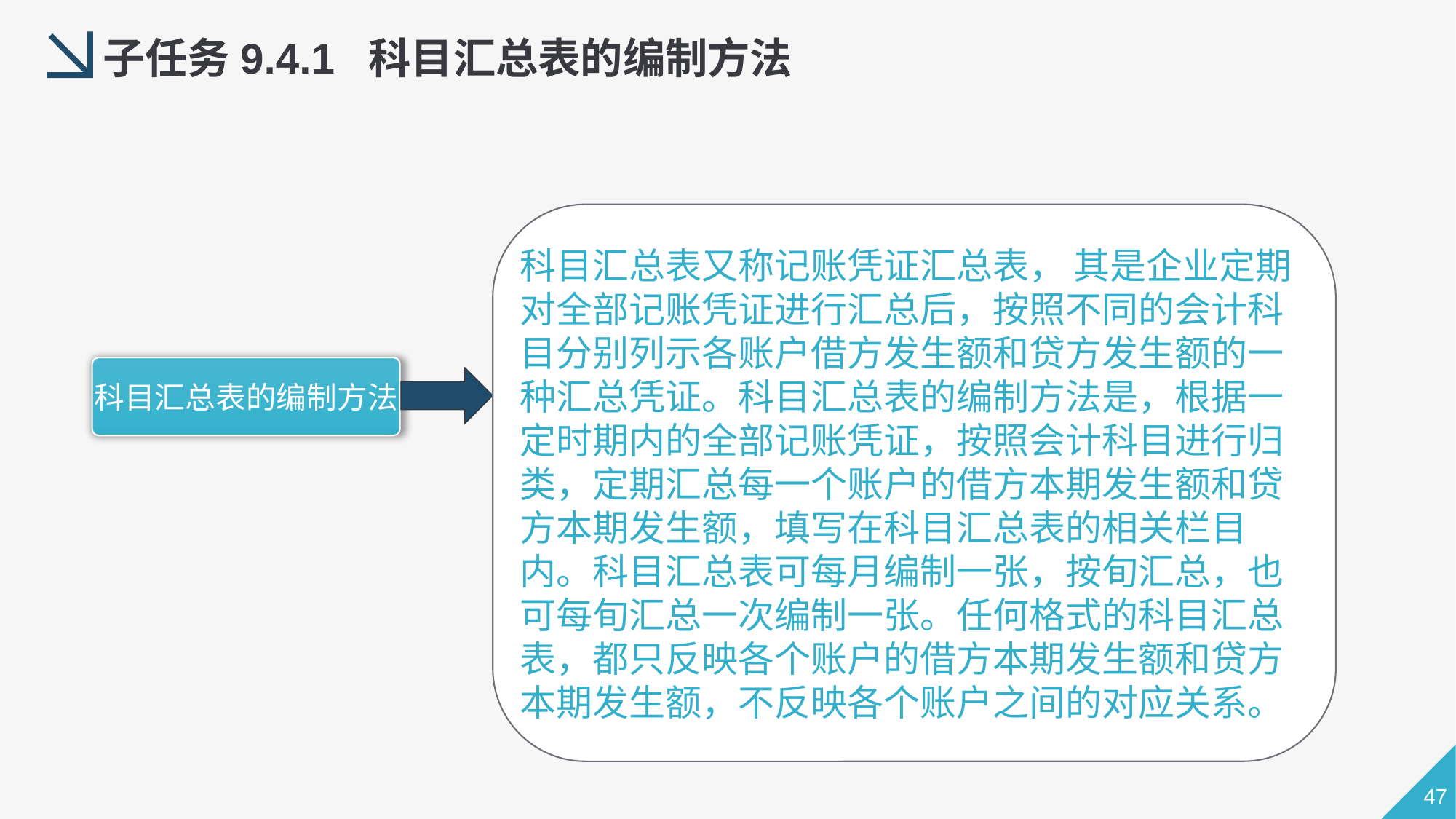

子任务9.4.1  科目汇总表的编制方法

科目汇总表又称记账凭证汇总表， 其是企业定期对全部记账凭证进行汇总后，按照不同的会计科目分别列示各账户借方发生额和贷方发生额的一种汇总凭证。科目汇总表的编制方法是，根据一定时期内的全部记账凭证，按照会计科目进行归类，定期汇总每一个账户的借方本期发生额和贷方本期发生额，填写在科目汇总表的相关栏目内。科目汇总表可每月编制一张，按旬汇总，也可每旬汇总一次编制一张。任何格式的科目汇总表，都只反映各个账户的借方本期发生额和贷方本期发生额，不反映各个账户之间的对应关系。

科目汇总表的编制方法